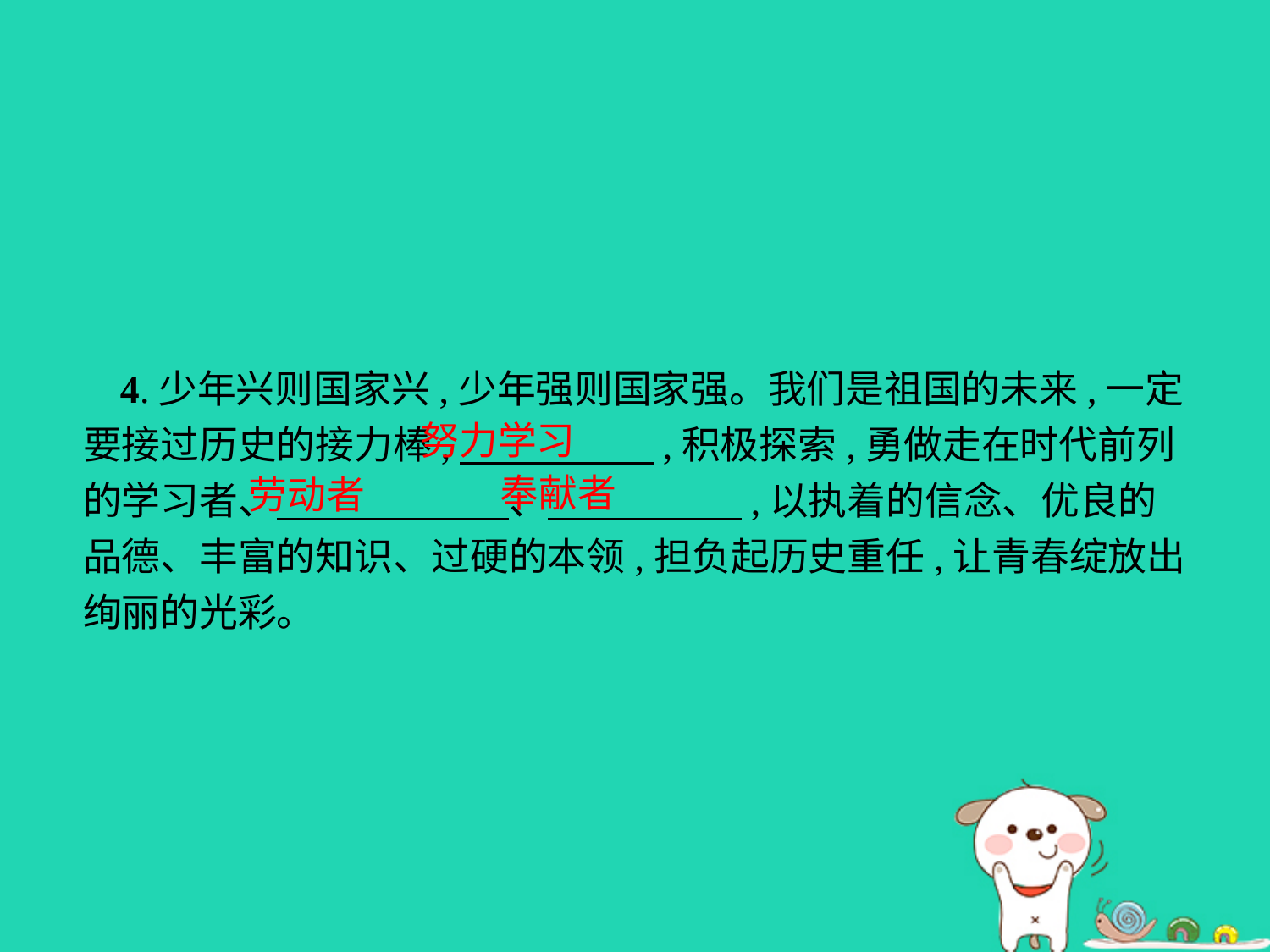

4.少年兴则国家兴,少年强则国家强。我们是祖国的未来,一定要接过历史的接力棒,　　　　　,积极探索,勇做走在时代前列的学习者、　　　　　　、　　　　　,以执着的信念、优良的品德、丰富的知识、过硬的本领,担负起历史重任,让青春绽放出绚丽的光彩。
努力学习
奉献者
劳动者